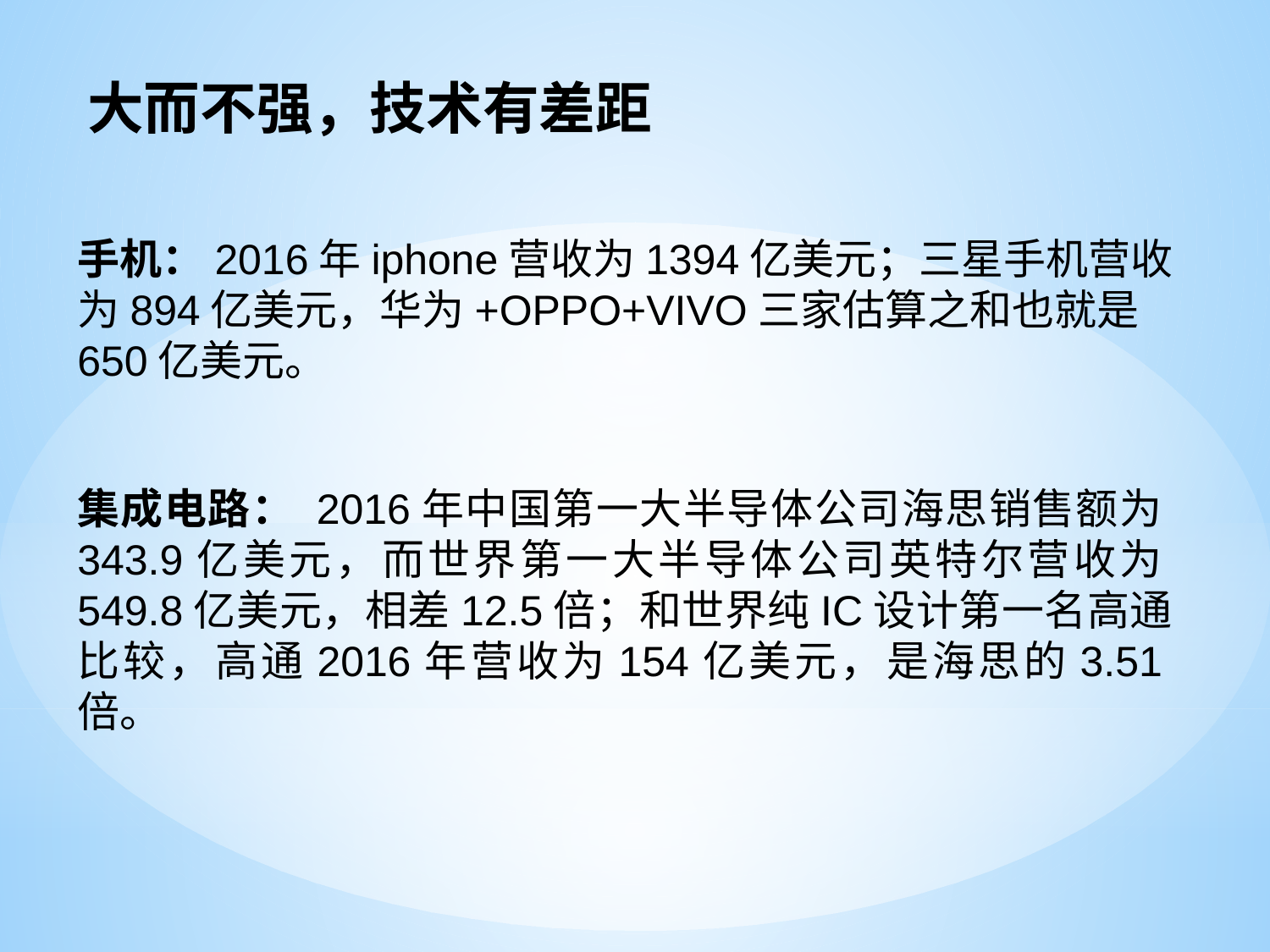

大而不强，技术有差距
手机：2016年iphone营收为1394亿美元；三星手机营收为894亿美元，华为+OPPO+VIVO三家估算之和也就是650亿美元。
集成电路： 2016年中国第一大半导体公司海思销售额为343.9亿美元，而世界第一大半导体公司英特尔营收为549.8亿美元，相差12.5倍；和世界纯IC设计第一名高通比较，高通2016年营收为154亿美元，是海思的3.51倍。